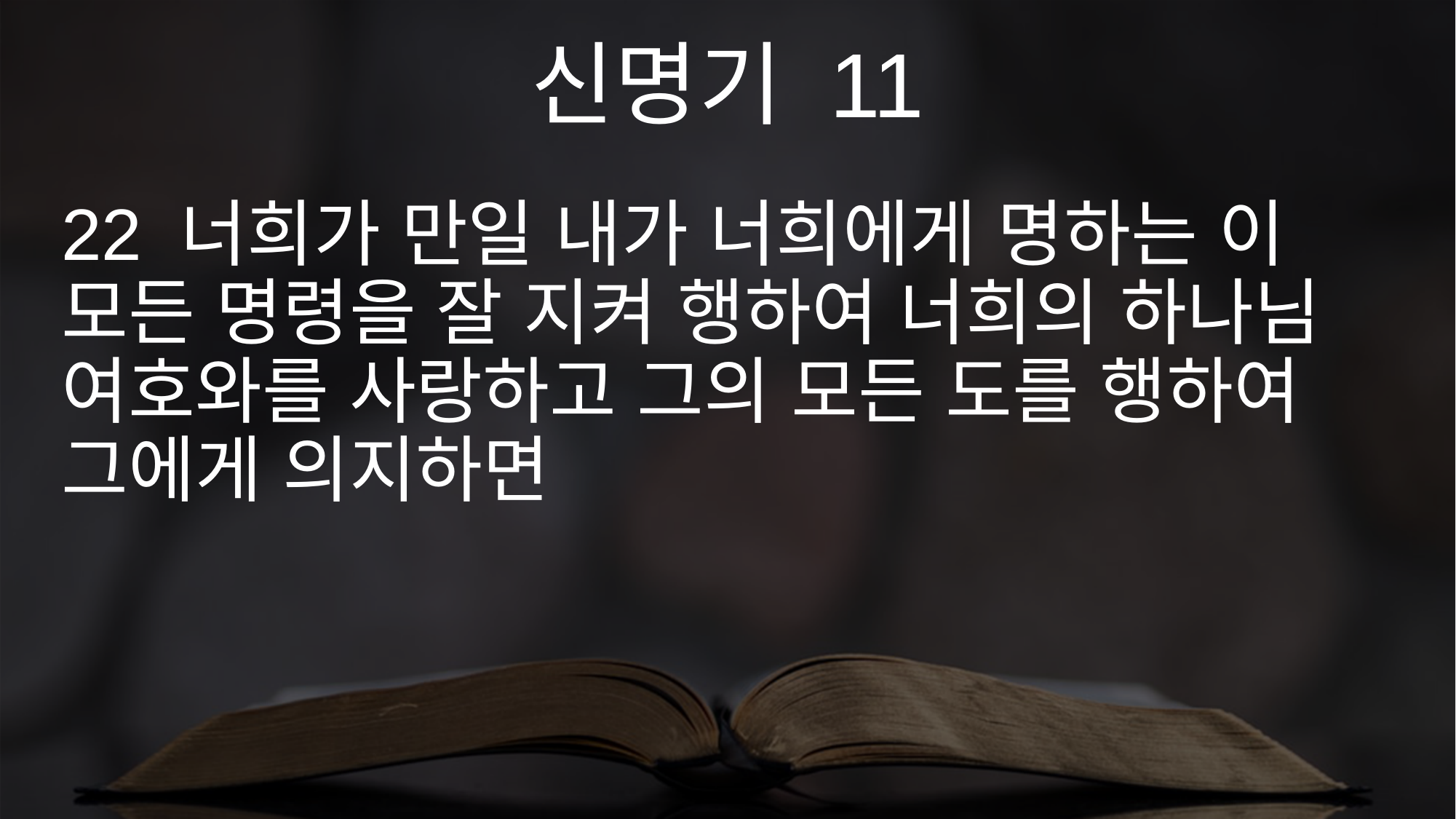

신명기 11
22 너희가 만일 내가 너희에게 명하는 이 모든 명령을 잘 지켜 행하여 너희의 하나님 여호와를 사랑하고 그의 모든 도를 행하여 그에게 의지하면